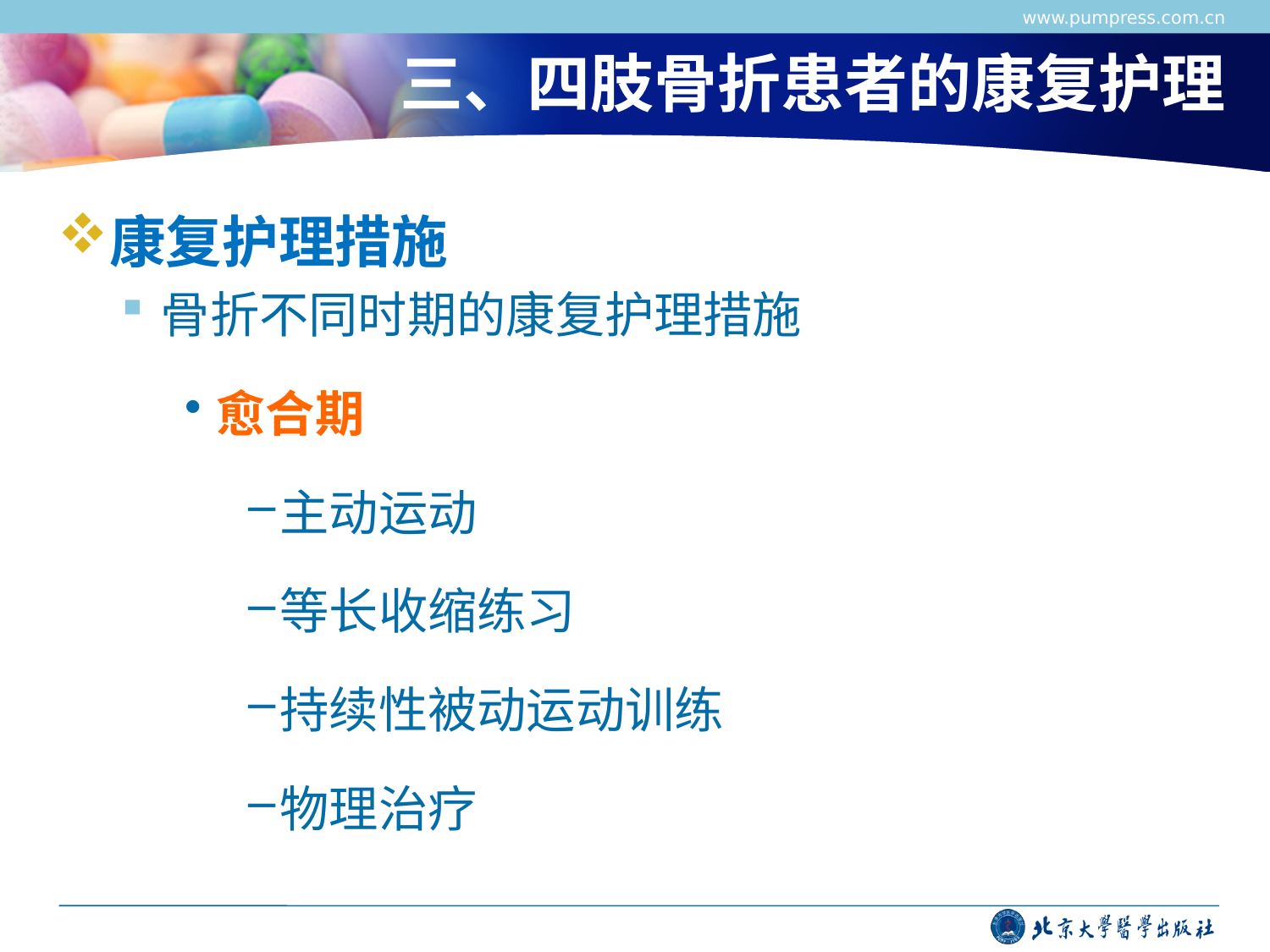

www.pumpress.com.cn
# 三、四肢骨折患者的康复护理
康复护理措施
骨折不同时期的康复护理措施
愈合期
主动运动
等长收缩练习
持续性被动运动训练
物理治疗